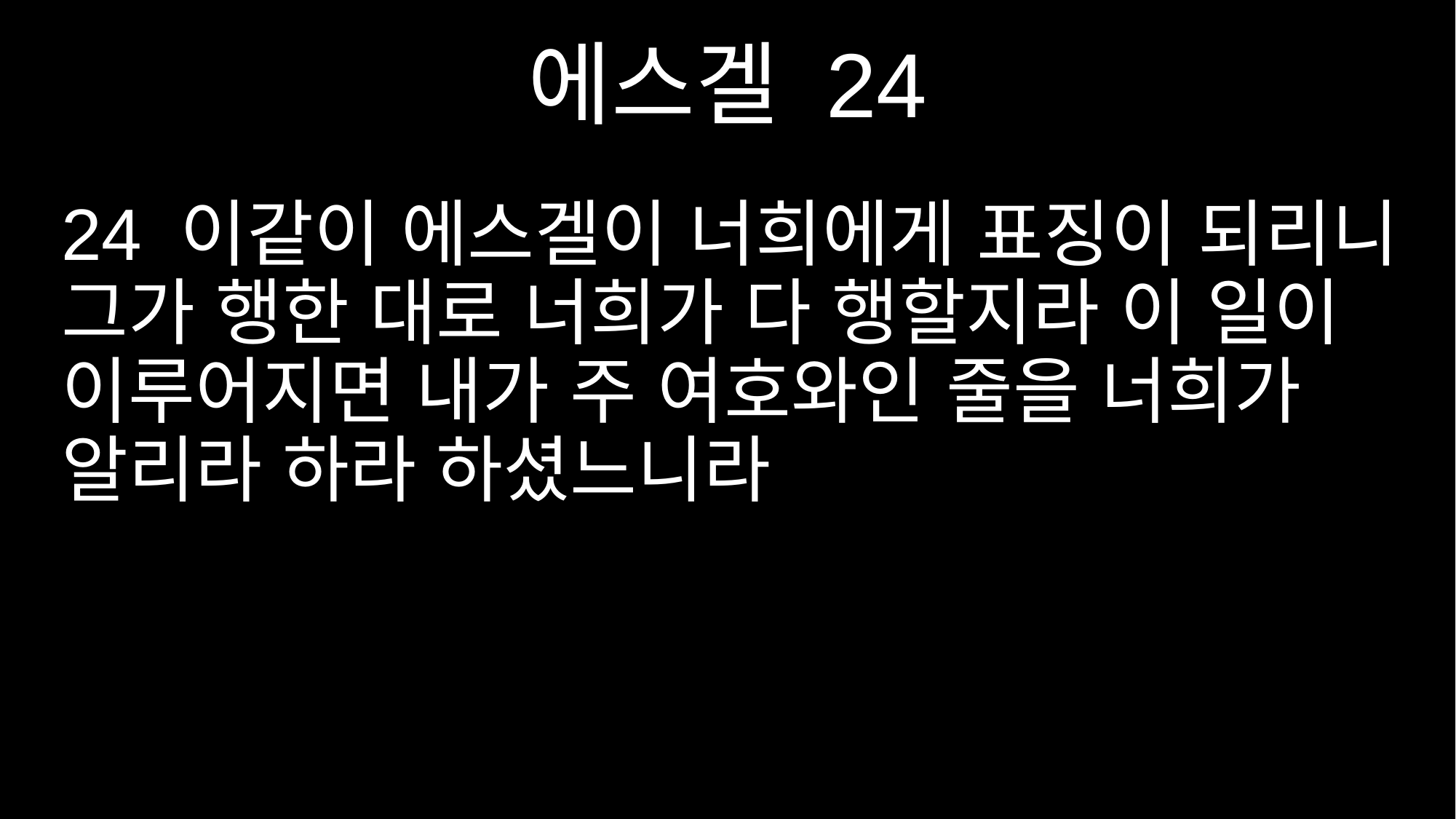

에스겔 24
24 이같이 에스겔이 너희에게 표징이 되리니 그가 행한 대로 너희가 다 행할지라 이 일이 이루어지면 내가 주 여호와인 줄을 너희가 알리라 하라 하셨느니라